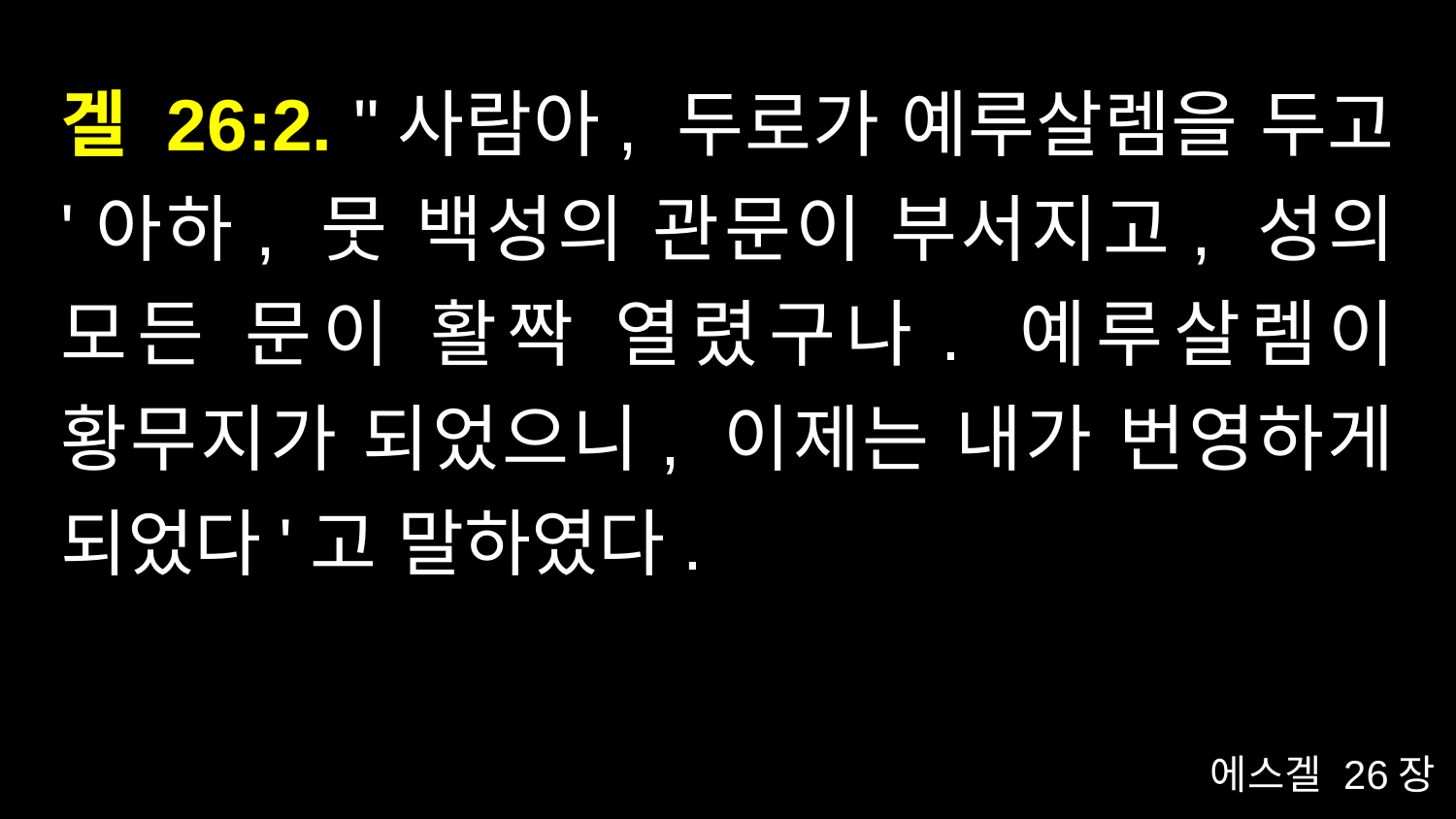

# 겔 26:2. "사람아, 두로가 예루살렘을 두고 '아하, 뭇 백성의 관문이 부서지고, 성의 모든 문이 활짝 열렸구나. 예루살렘이 황무지가 되었으니, 이제는 내가 번영하게 되었다'고 말하였다.
에스겔 26장